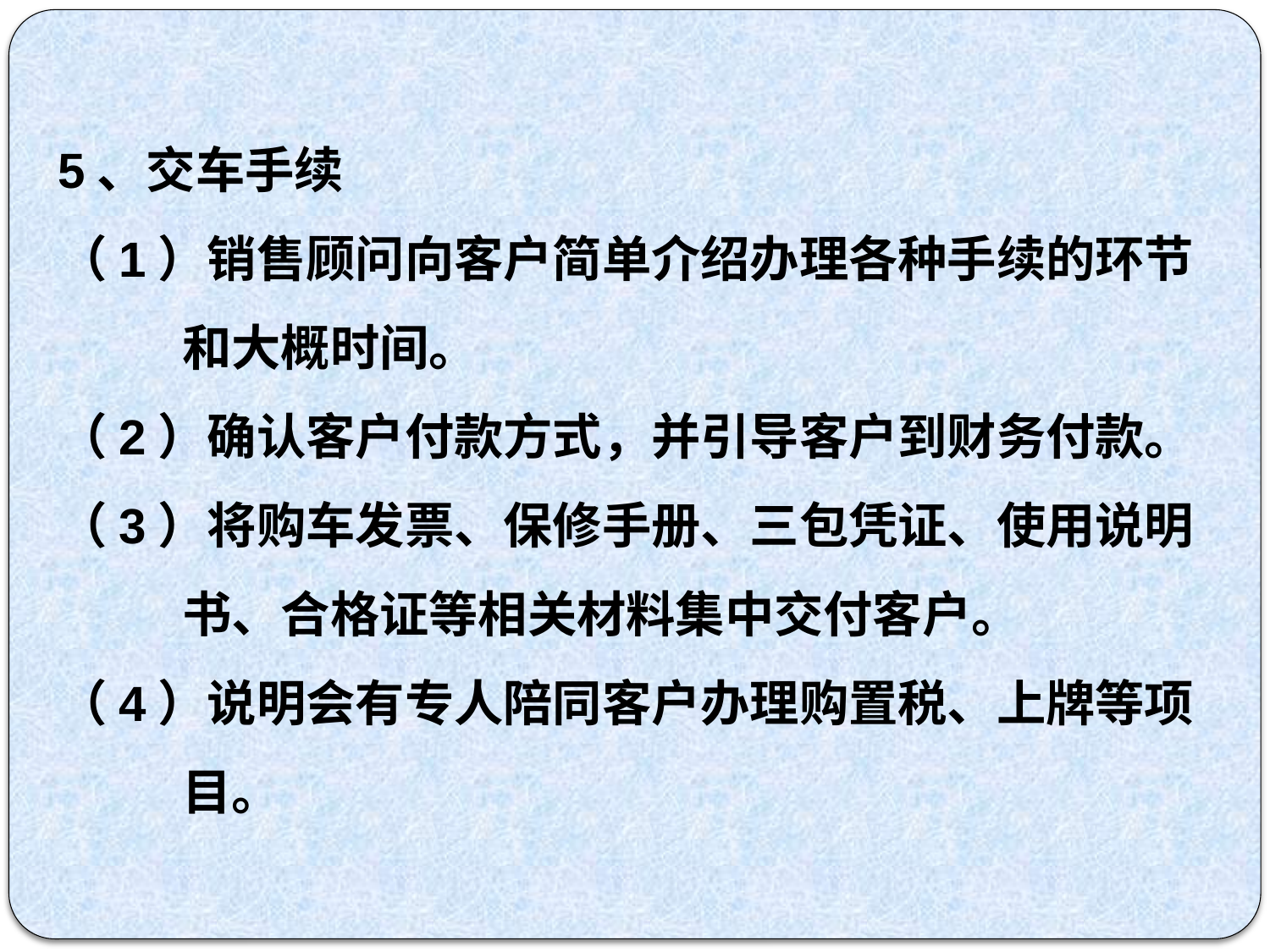

5、交车手续
（1）销售顾问向客户简单介绍办理各种手续的环节和大概时间。
（2）确认客户付款方式，并引导客户到财务付款。
（3）将购车发票、保修手册、三包凭证、使用说明书、合格证等相关材料集中交付客户。
（4）说明会有专人陪同客户办理购置税、上牌等项目。